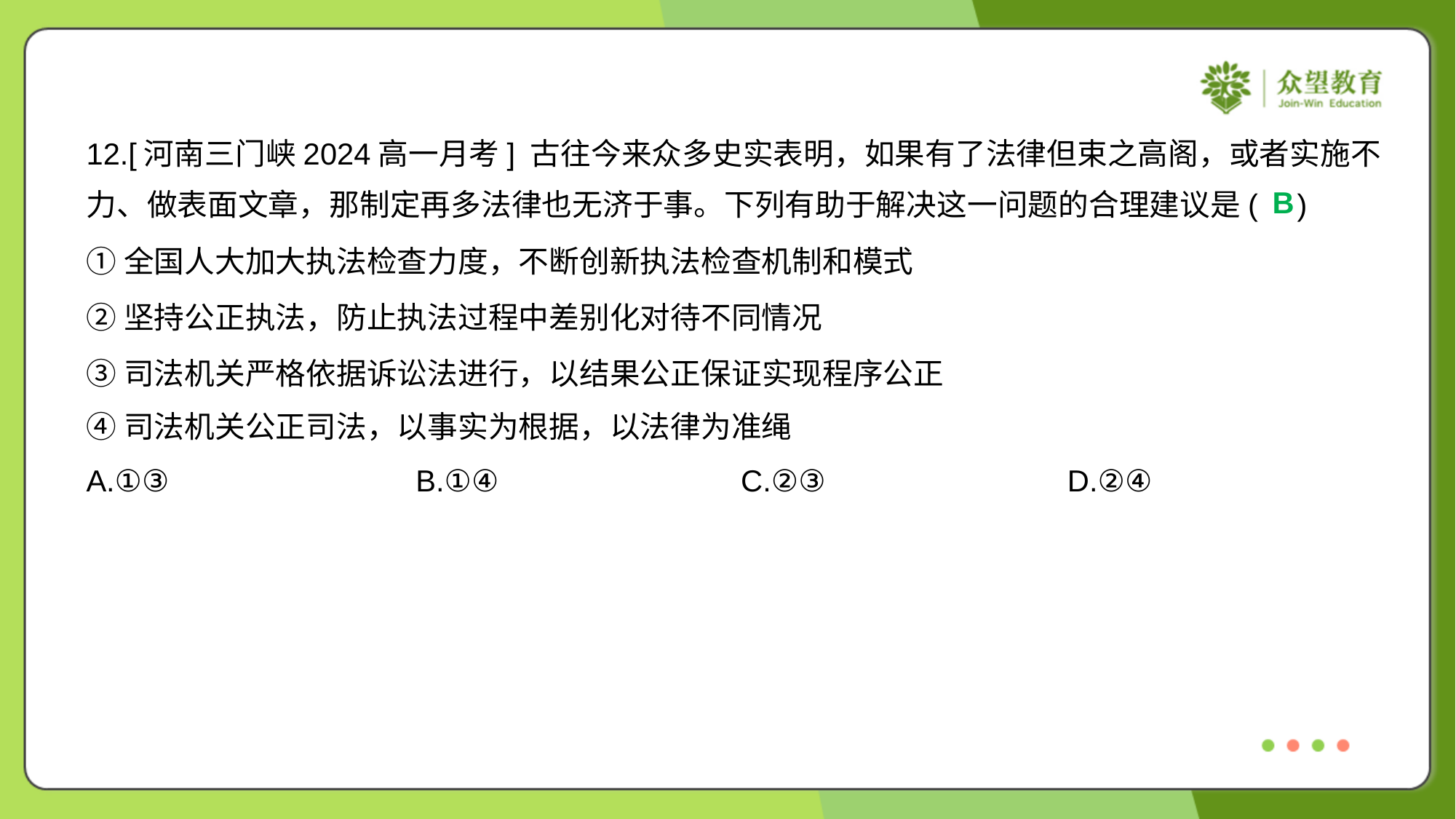

12.[河南三门峡2024高一月考] 古往今来众多史实表明，如果有了法律但束之高阁，或者实施不
力、做表面文章，那制定再多法律也无济于事。下列有助于解决这一问题的合理建议是(     )
B
①全国人大加大执法检查力度，不断创新执法检查机制和模式
②坚持公正执法，防止执法过程中差别化对待不同情况
③司法机关严格依据诉讼法进行，以结果公正保证实现程序公正
④司法机关公正司法，以事实为根据，以法律为准绳
A.①③	B.①④	C.②③	D.②④